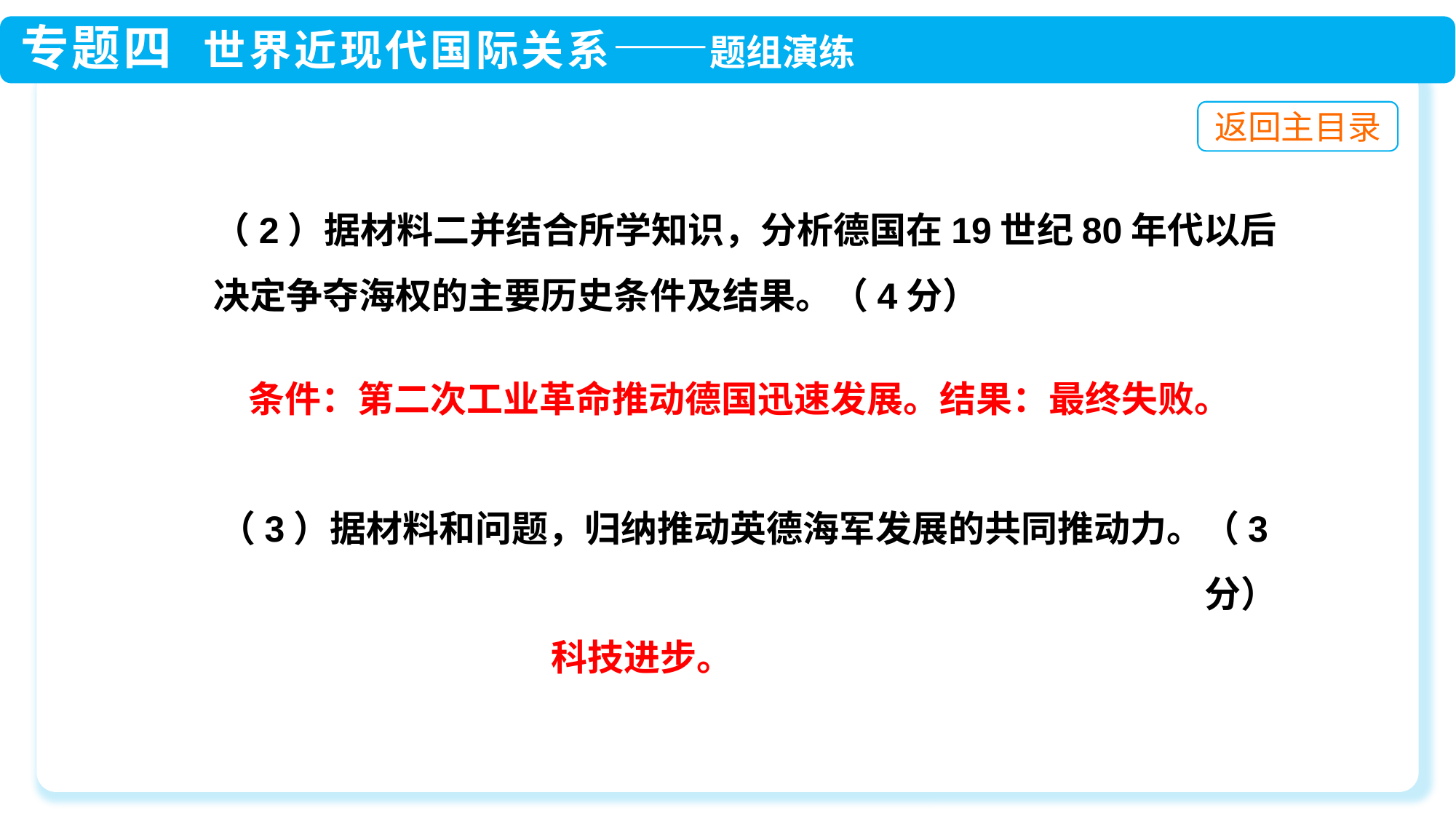

（2）据材料二并结合所学知识，分析德国在19世纪80年代以后决定争夺海权的主要历史条件及结果。（4分）
条件：第二次工业革命推动德国迅速发展。结果：最终失败。
（3）据材料和问题，归纳推动英德海军发展的共同推动力。（3分）
科技进步。